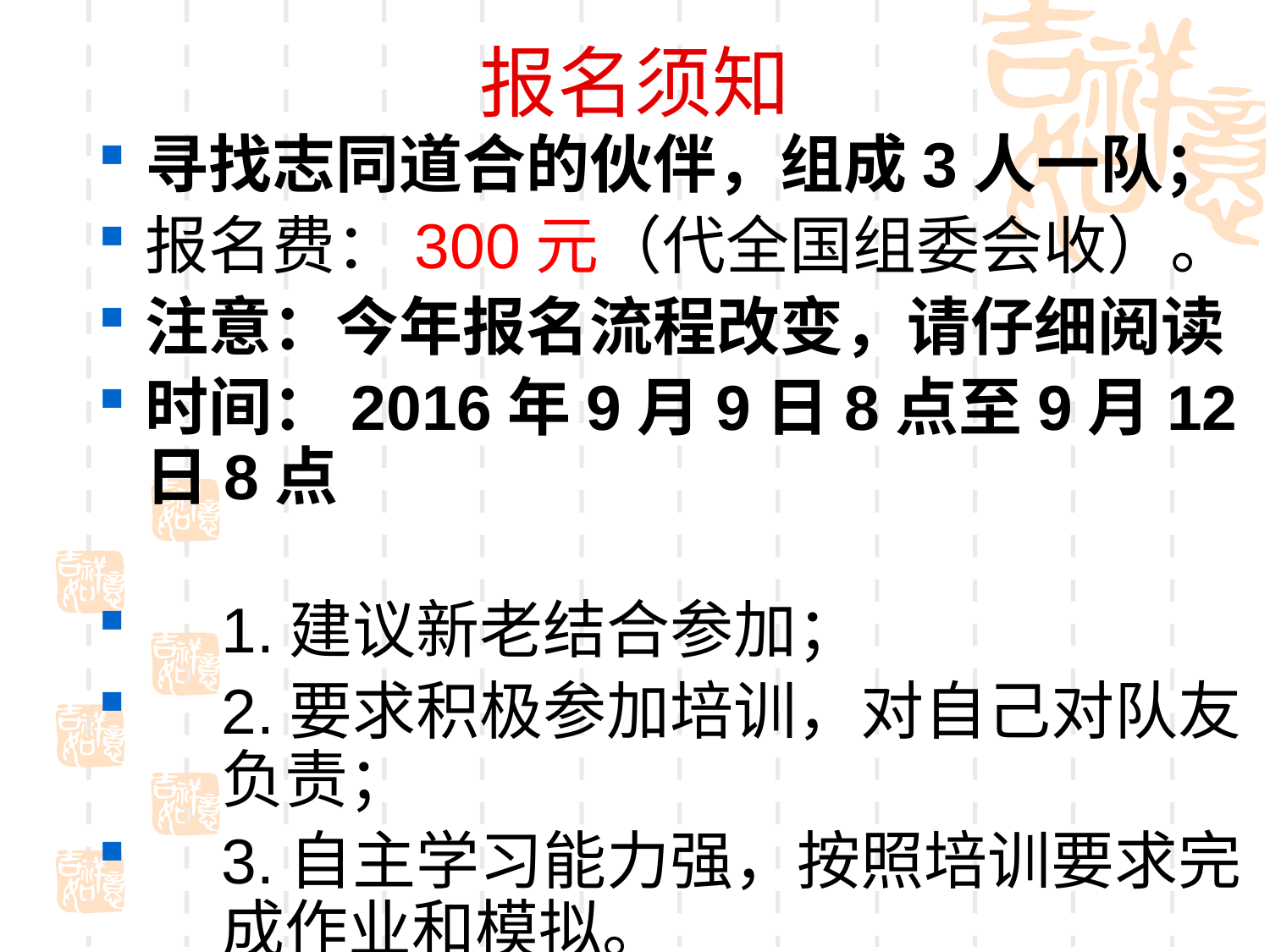

# 报名须知
寻找志同道合的伙伴，组成3人一队；
报名费：300元（代全国组委会收）。
注意：今年报名流程改变，请仔细阅读
时间：2016年9月9日8点至9月12日8点

1.建议新老结合参加；
2.要求积极参加培训，对自己对队友负责；
3.自主学习能力强，按照培训要求完成作业和模拟。